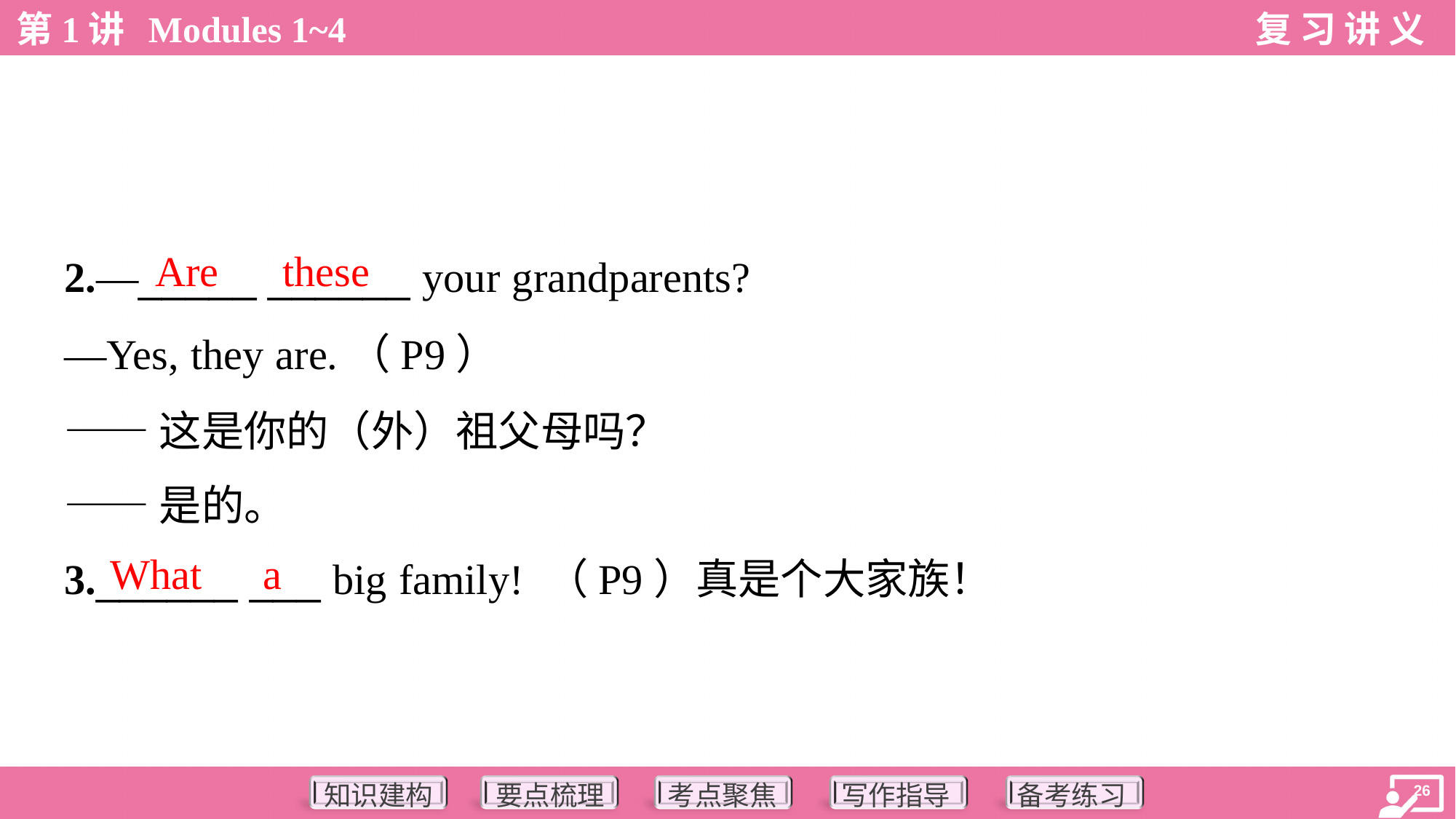

Are
these
2.—_____ ______ your grandparents?
—Yes, they are.（P9）
——这是你的（外）祖父母吗？
——是的。
What
a
3.______ ___ big family! （P9）真是个大家族！